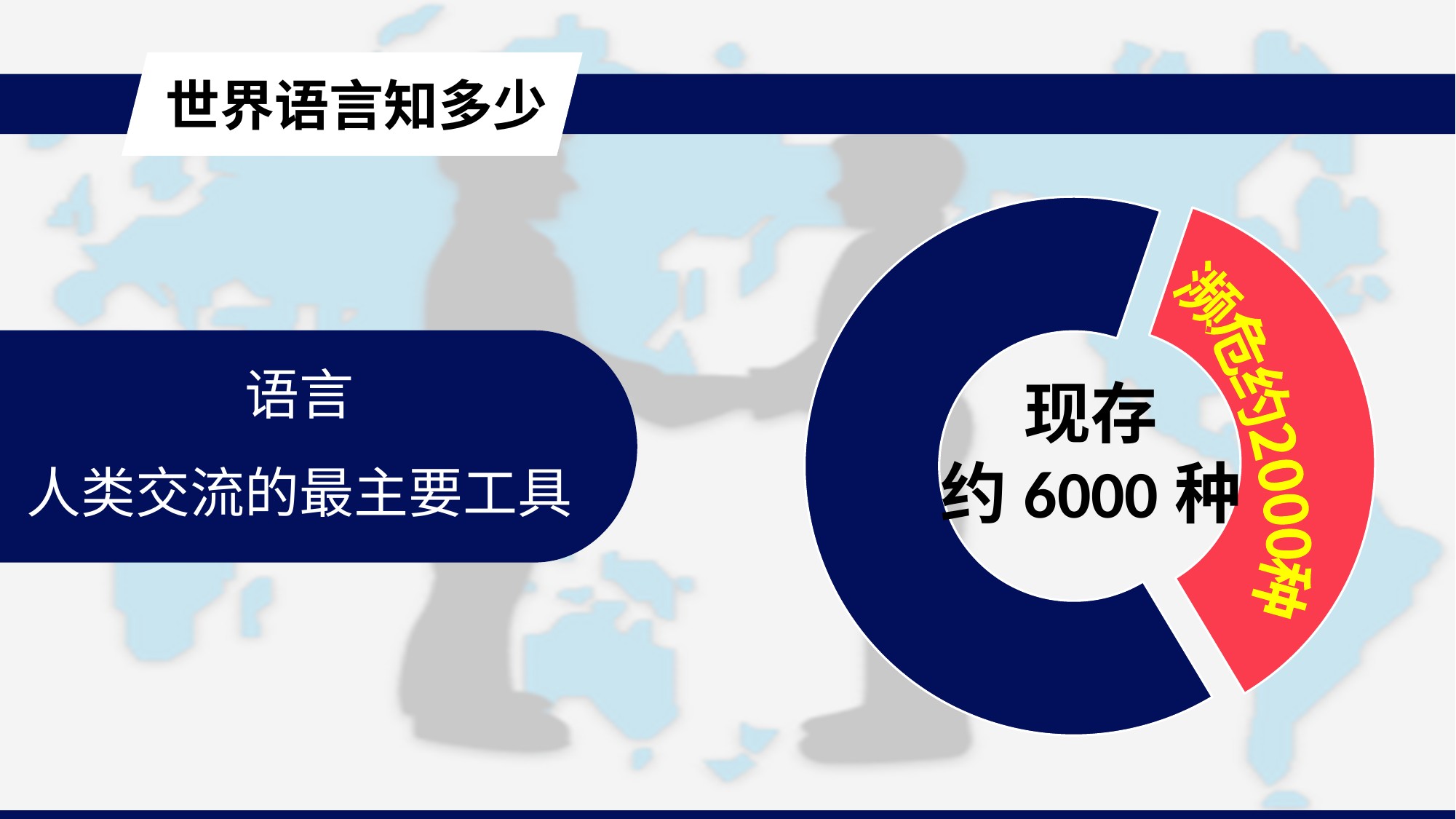

世界语言知多少

### Chart

| Category | 销售额 |
|---|---|
| 第一季度 | 4409.0 |
| 第二季度 | 2500.0 |

[unsupported chart]

语言
人类交流的最主要工具

现存
约6000种
濒危约2000种